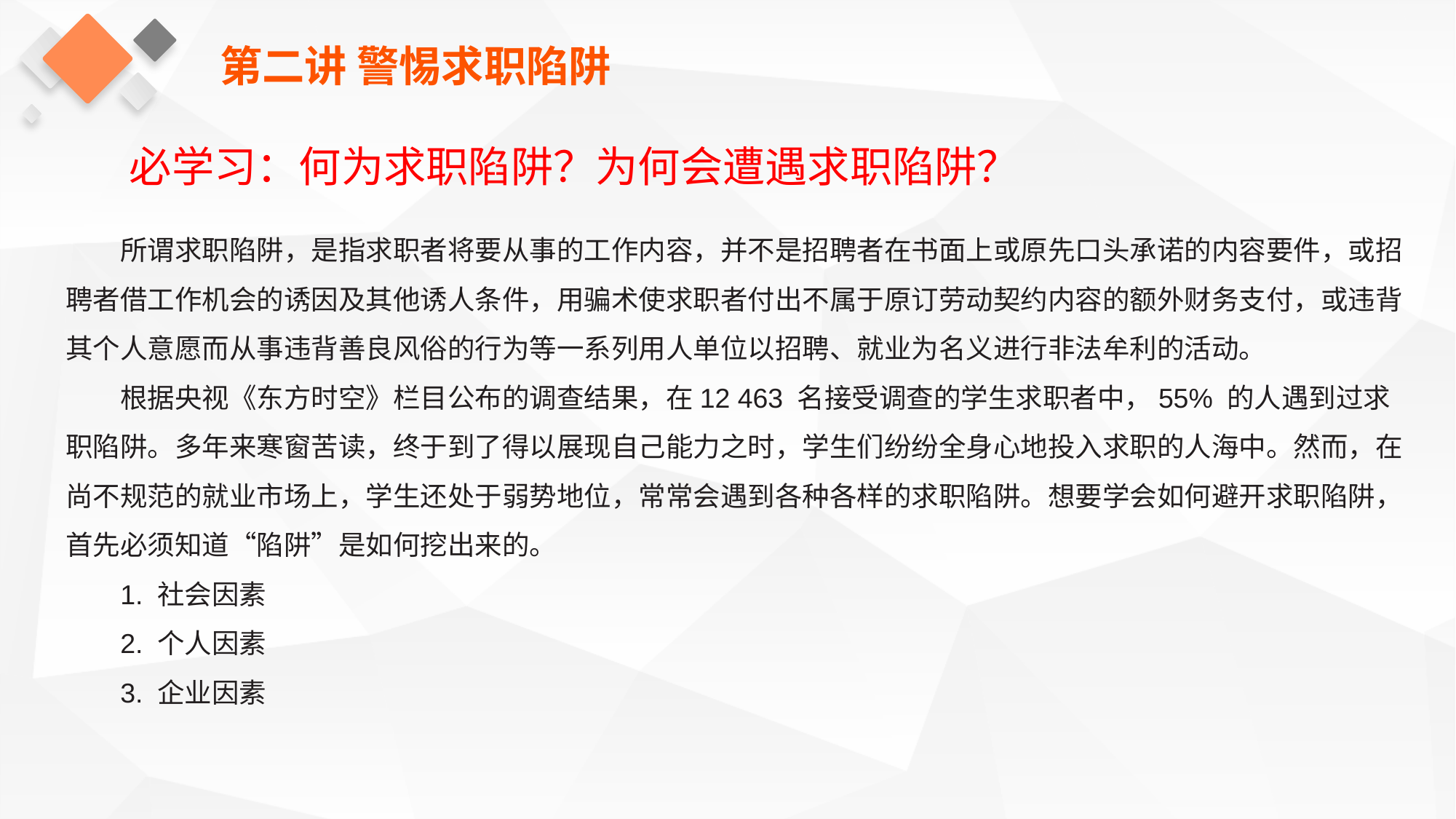

第二讲 警惕求职陷阱
必学习：何为求职陷阱？为何会遭遇求职陷阱？
所谓求职陷阱，是指求职者将要从事的工作内容，并不是招聘者在书面上或原先口头承诺的内容要件，或招聘者借工作机会的诱因及其他诱人条件，用骗术使求职者付出不属于原订劳动契约内容的额外财务支付，或违背其个人意愿而从事违背善良风俗的行为等一系列用人单位以招聘、就业为名义进行非法牟利的活动。
根据央视《东方时空》栏目公布的调查结果，在12 463 名接受调查的学生求职者中，55% 的人遇到过求职陷阱。多年来寒窗苦读，终于到了得以展现自己能力之时，学生们纷纷全身心地投入求职的人海中。然而，在尚不规范的就业市场上，学生还处于弱势地位，常常会遇到各种各样的求职陷阱。想要学会如何避开求职陷阱，首先必须知道“陷阱”是如何挖出来的。
1. 社会因素
2. 个人因素
3. 企业因素